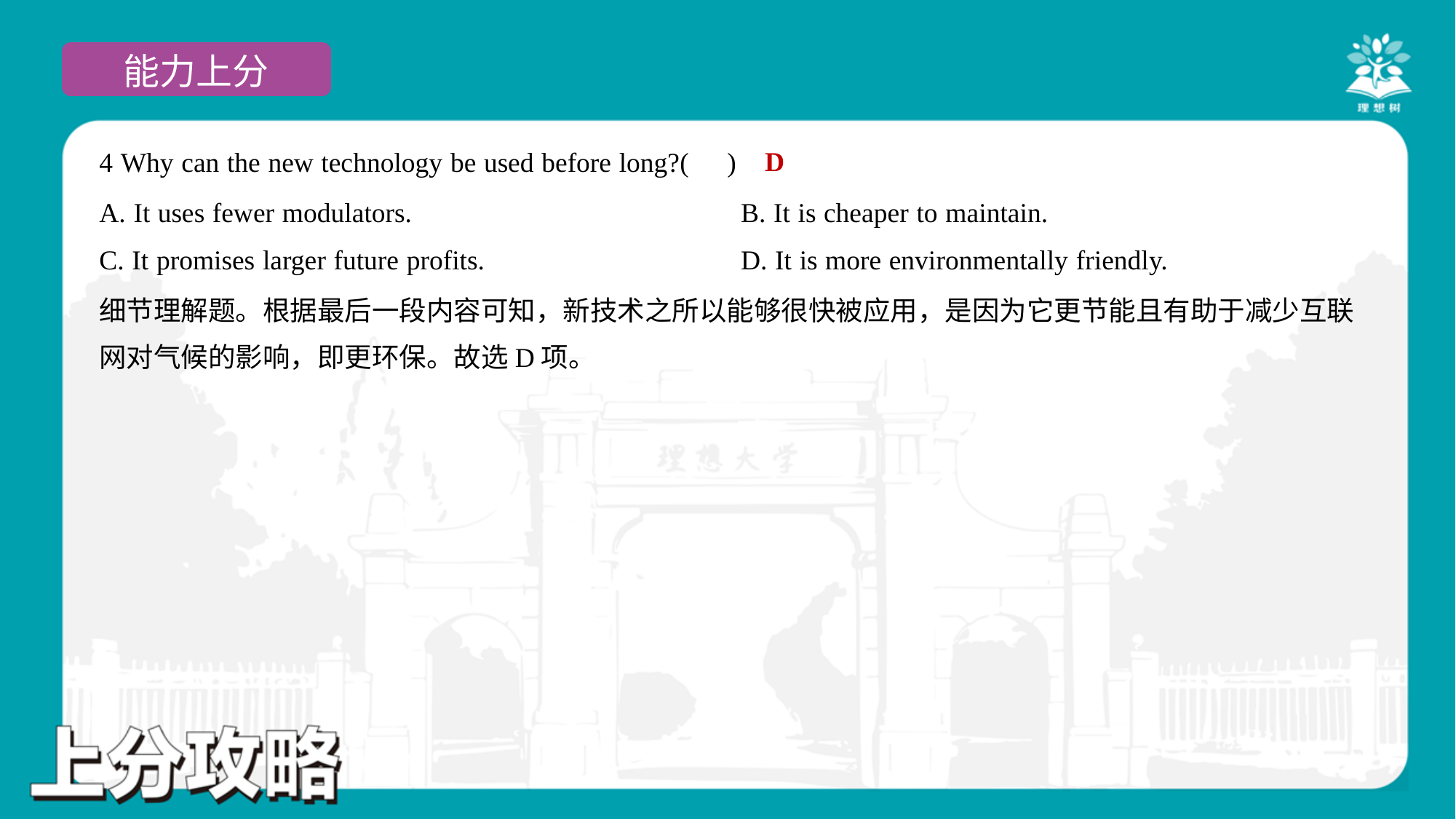

D
4 Why can the new technology be used before long?(     )
A. It uses fewer modulators.	B. It is cheaper to maintain.
C. It promises larger future profits.	D. It is more environmentally friendly.
细节理解题。根据最后一段内容可知，新技术之所以能够很快被应用，是因为它更节能且有助于减少互联
网对气候的影响，即更环保。故选D项。